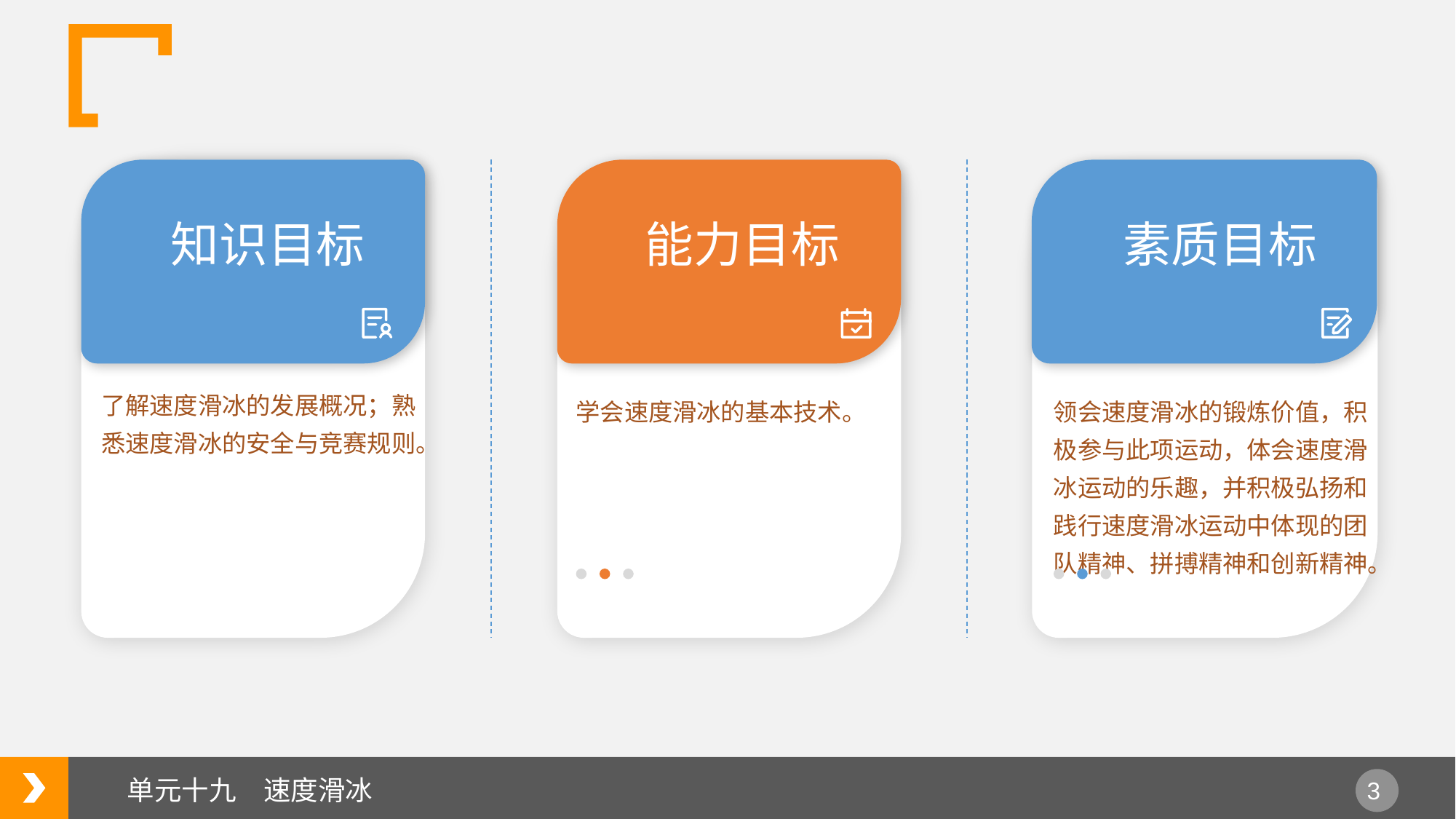

知识目标
能力目标
素质目标

了解速度滑冰的发展概况；熟悉速度滑冰的安全与竞赛规则。

学会速度滑冰的基本技术。
领会速度滑冰的锻炼价值，积极参与此项运动，体会速度滑冰运动的乐趣，并积极弘扬和践行速度滑冰运动中体现的团队精神、拼搏精神和创新精神。

单元十九　速度滑冰